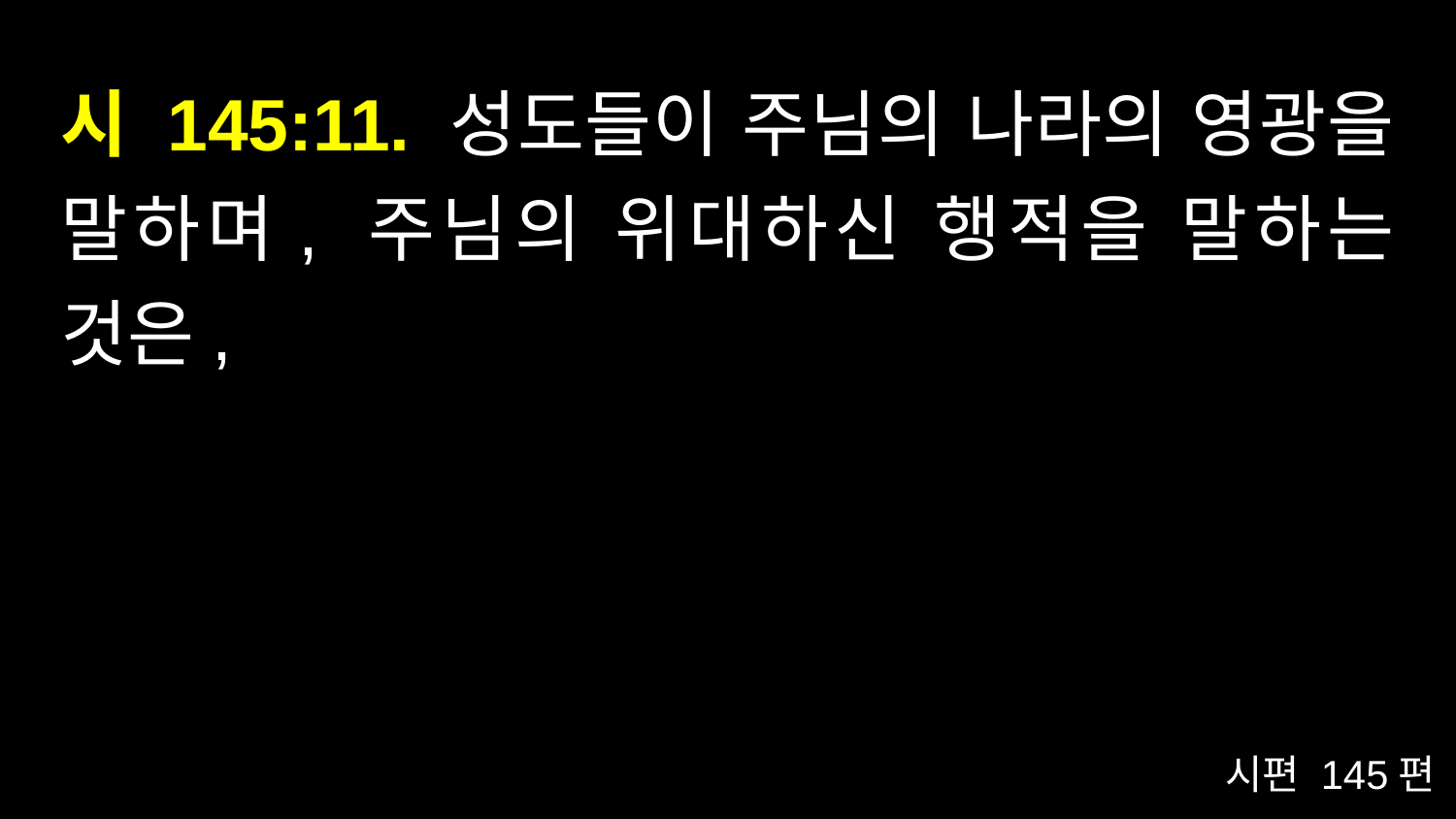

# 시 145:11. 성도들이 주님의 나라의 영광을 말하며, 주님의 위대하신 행적을 말하는 것은,
시편 145편